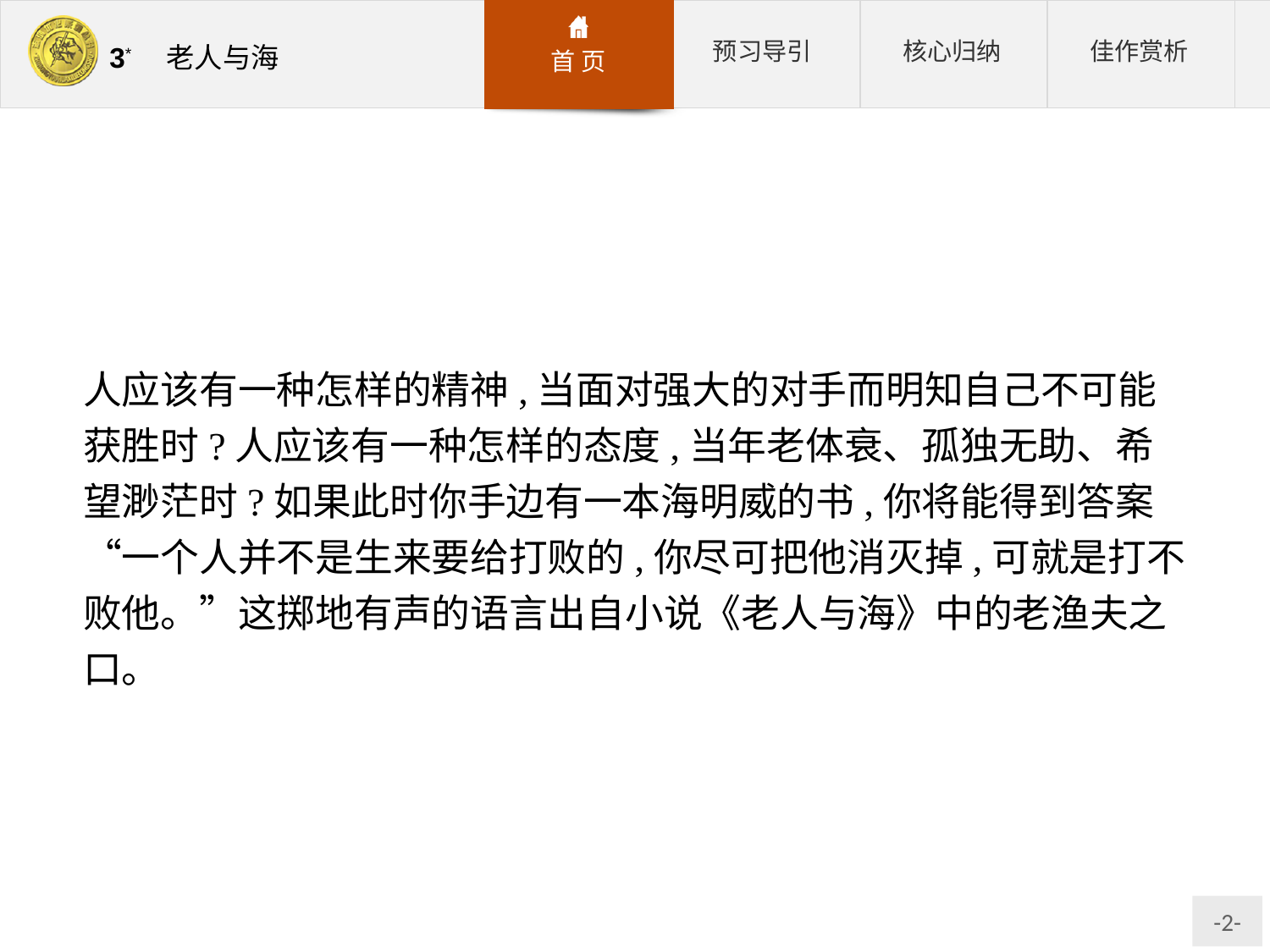

人应该有一种怎样的精神,当面对强大的对手而明知自己不可能获胜时?人应该有一种怎样的态度,当年老体衰、孤独无助、希望渺茫时?如果此时你手边有一本海明威的书,你将能得到答案“一个人并不是生来要给打败的,你尽可把他消灭掉,可就是打不败他。”这掷地有声的语言出自小说《老人与海》中的老渔夫之口。